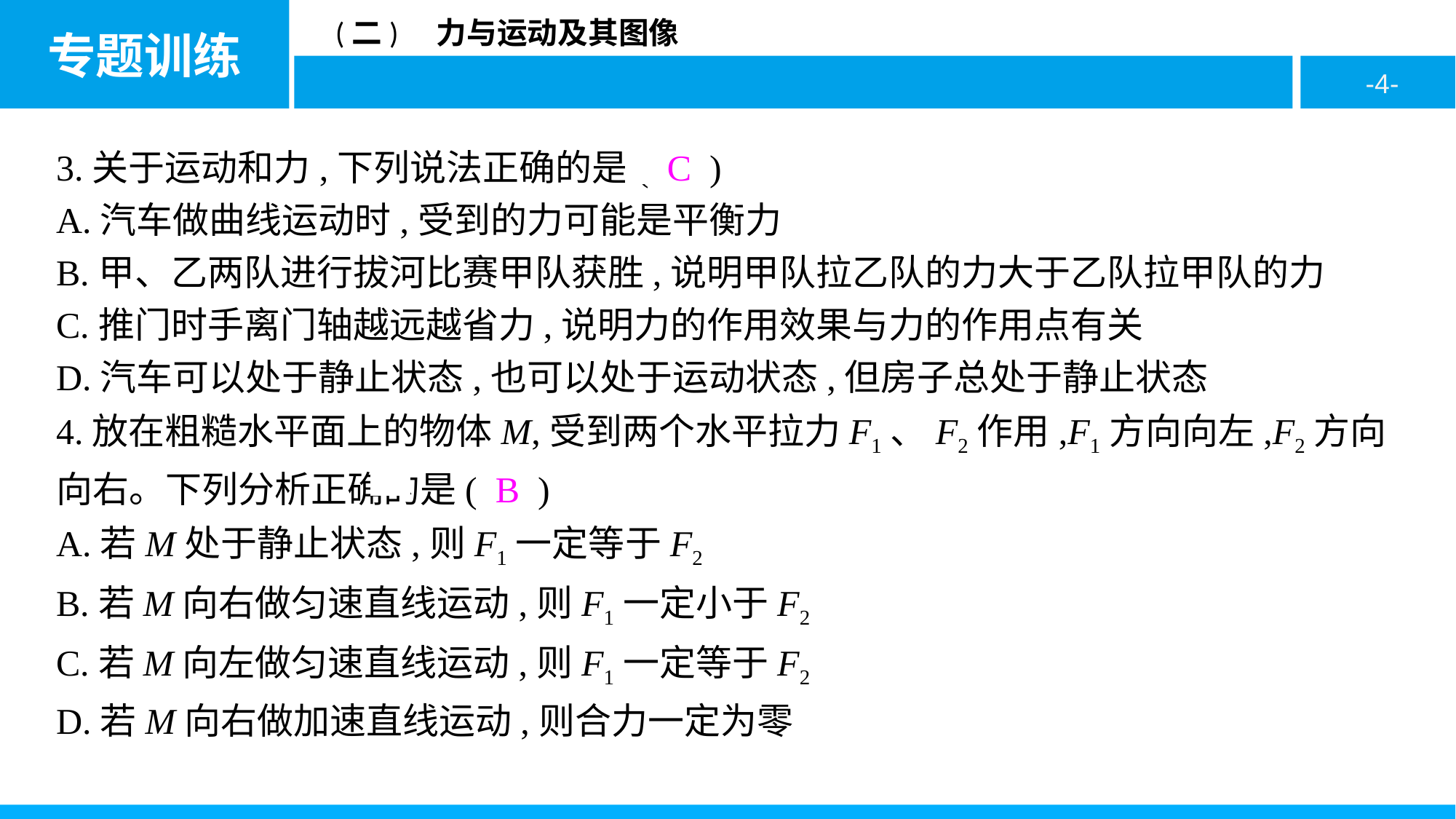

3.关于运动和力,下列说法正确的是(  C  )
A.汽车做曲线运动时,受到的力可能是平衡力
B.甲、乙两队进行拔河比赛甲队获胜,说明甲队拉乙队的力大于乙队拉甲队的力
C.推门时手离门轴越远越省力,说明力的作用效果与力的作用点有关
D.汽车可以处于静止状态,也可以处于运动状态,但房子总处于静止状态
4.放在粗糙水平面上的物体M,受到两个水平拉力F1、F2作用,F1方向向左,F2方向向右。下列分析正确的是(  B  )
A.若M处于静止状态,则F1一定等于F2
B.若M向右做匀速直线运动,则F1一定小于F2
C.若M向左做匀速直线运动,则F1一定等于F2
D.若M向右做加速直线运动,则合力一定为零